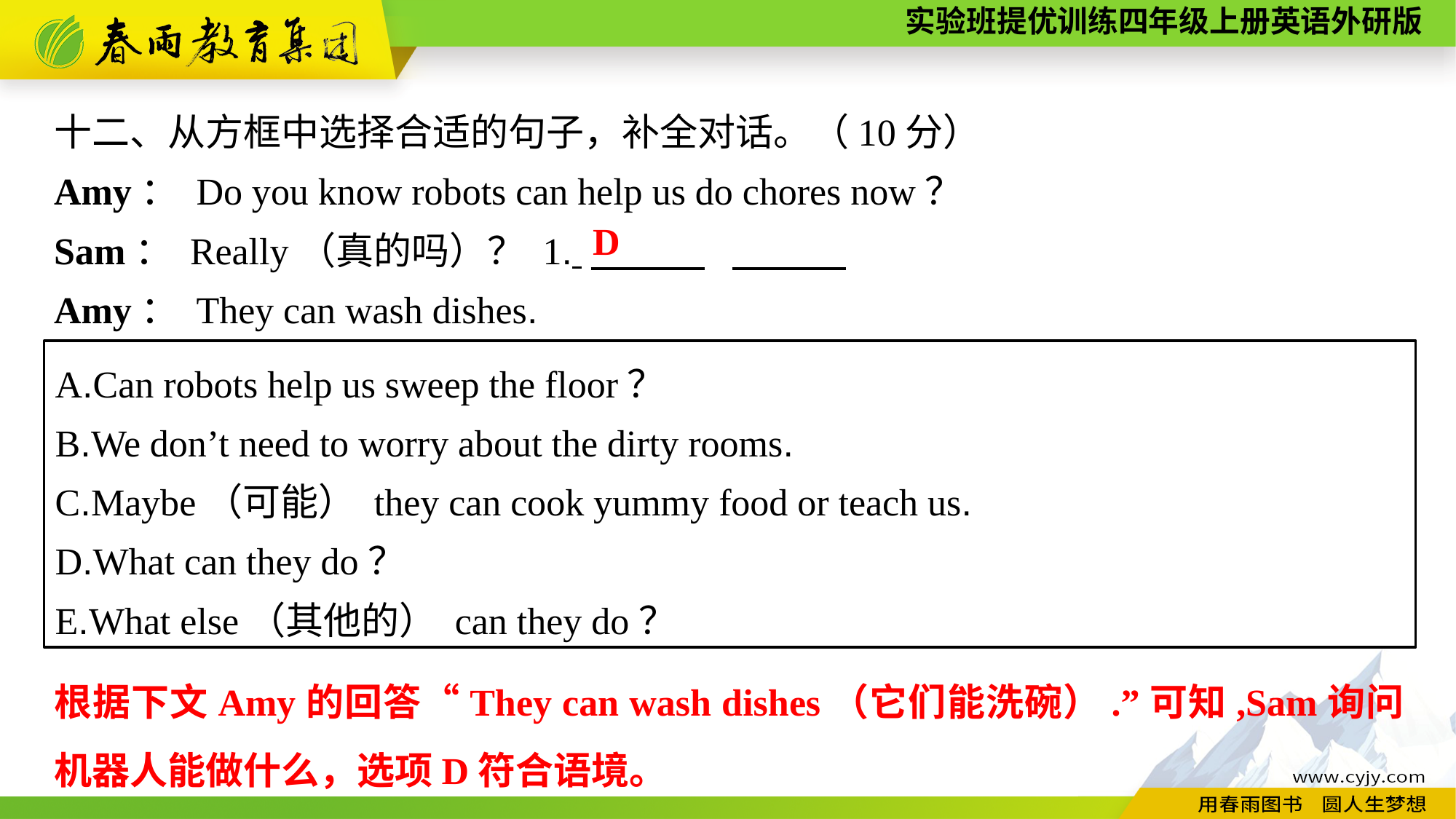

十二、从方框中选择合适的句子，补全对话。（10分）
Amy： Do you know robots can help us do chores now？
Sam： Really（真的吗）？ 1. 　　　.
Amy： They can wash dishes.
D
A.Can robots help us sweep the floor？
B.We don’t need to worry about the dirty rooms.
C.Maybe（可能） they can cook yummy food or teach us.
D.What can they do？
E.What else（其他的） can they do？
根据下文Amy的回答“They can wash dishes（它们能洗碗）.”可知,Sam询问机器人能做什么，选项D符合语境。